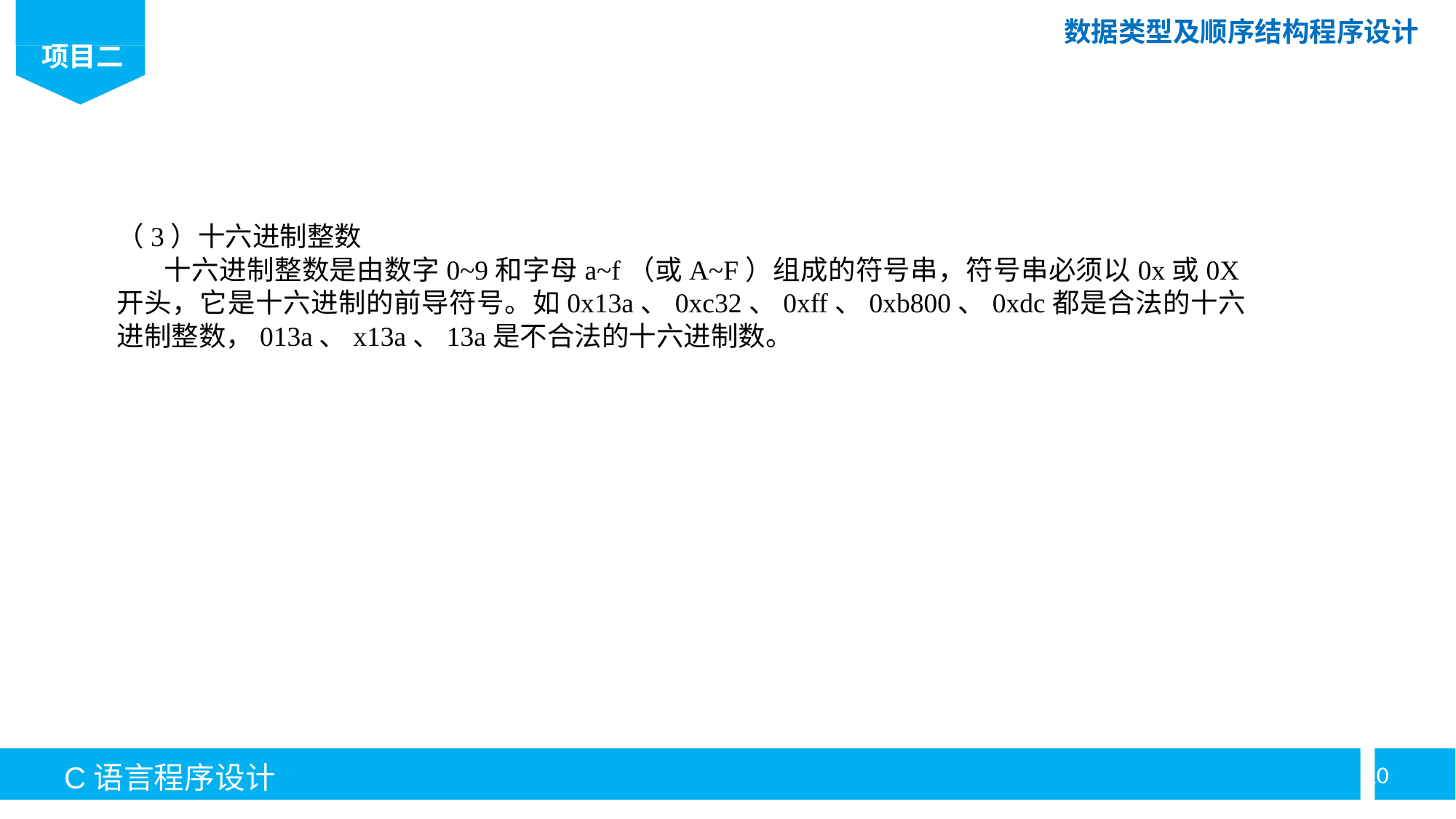

（3）十六进制整数
十六进制整数是由数字0~9和字母a~f（或A~F）组成的符号串，符号串必须以0x或0X开头，它是十六进制的前导符号。如0x13a、0xc32、0xff、0xb800、0xdc都是合法的十六进制整数，013a、x13a、13a是不合法的十六进制数。